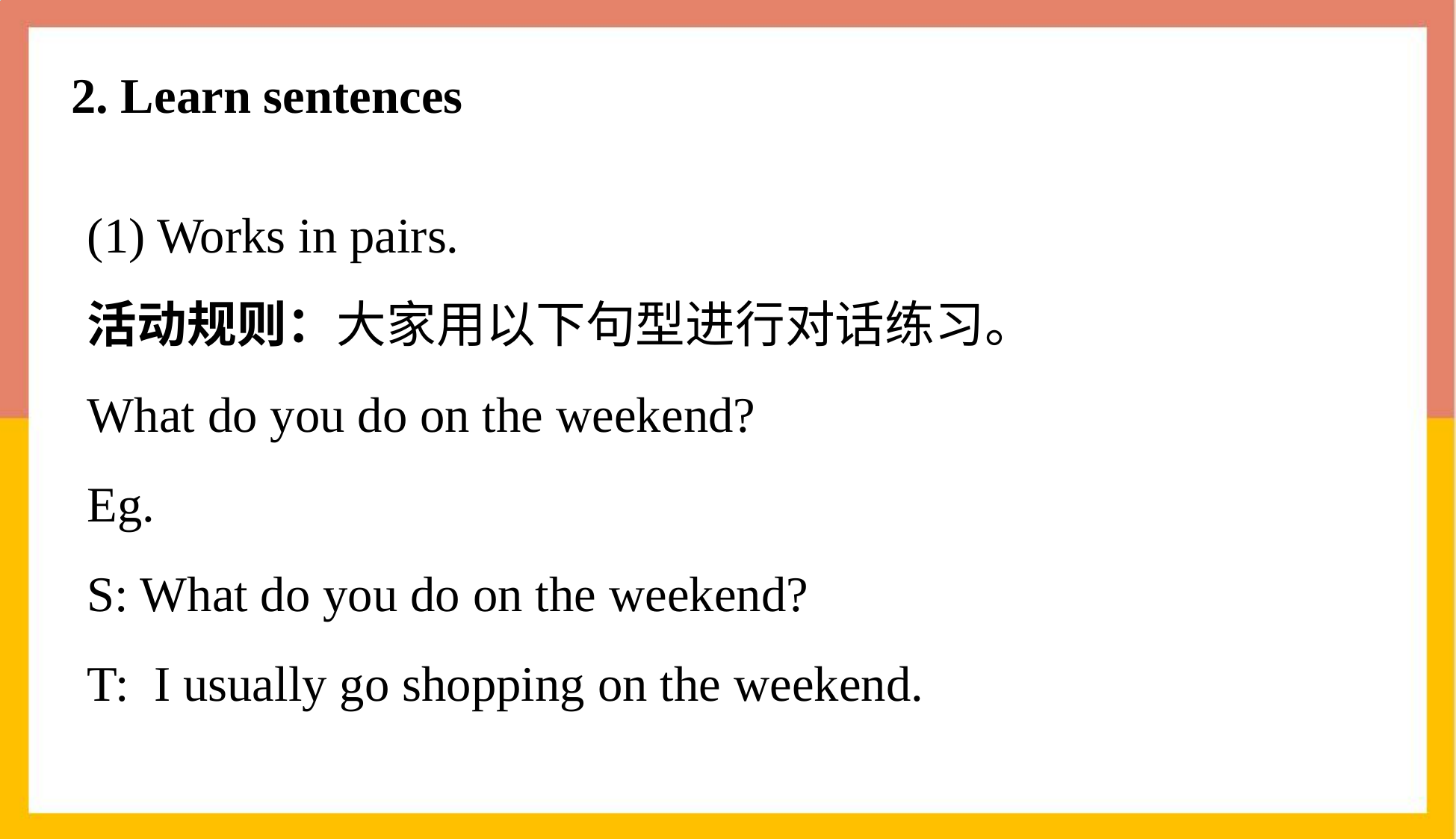

2. Learn sentences
(1) Works in pairs.
活动规则：大家用以下句型进行对话练习。
What do you do on the weekend?
Eg.
S: What do you do on the weekend?
T:  I usually go shopping on the weekend.